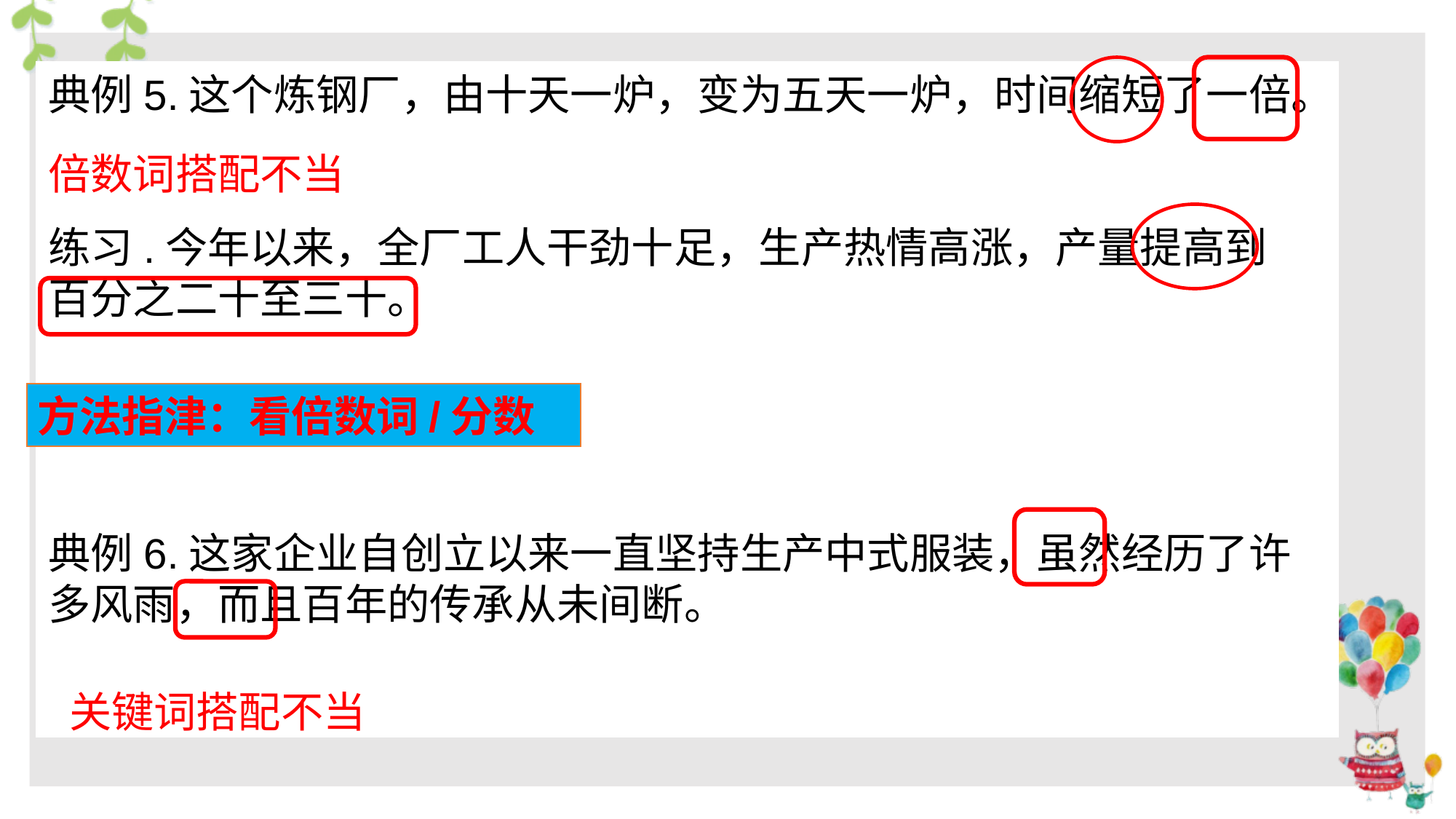

#

典例5.这个炼钢厂，由十天一炉，变为五天一炉，时间缩短了一倍。

练习.今年以来，全厂工人干劲十足，生产热情高涨，产量提高到
百分之二十至三十。

典例6.这家企业自创立以来一直坚持生产中式服装，虽然经历了许多风雨，而且百年的传承从未间断。

倍数词搭配不当

方法指津：看倍数词/分数

关键词搭配不当